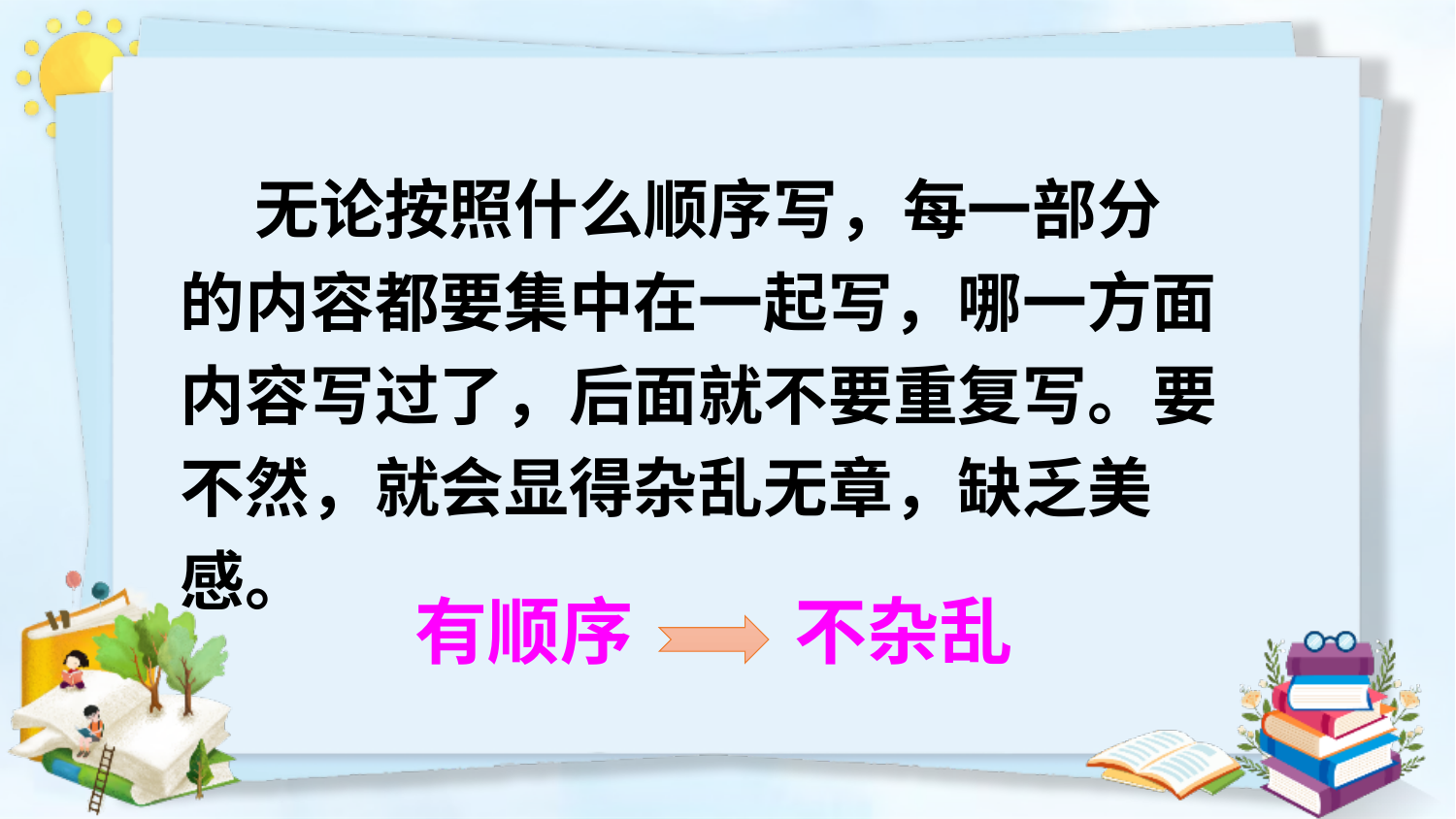

无论按照什么顺序写，每一部分的内容都要集中在一起写，哪一方面内容写过了，后面就不要重复写。要不然，就会显得杂乱无章，缺乏美感。
有顺序
不杂乱